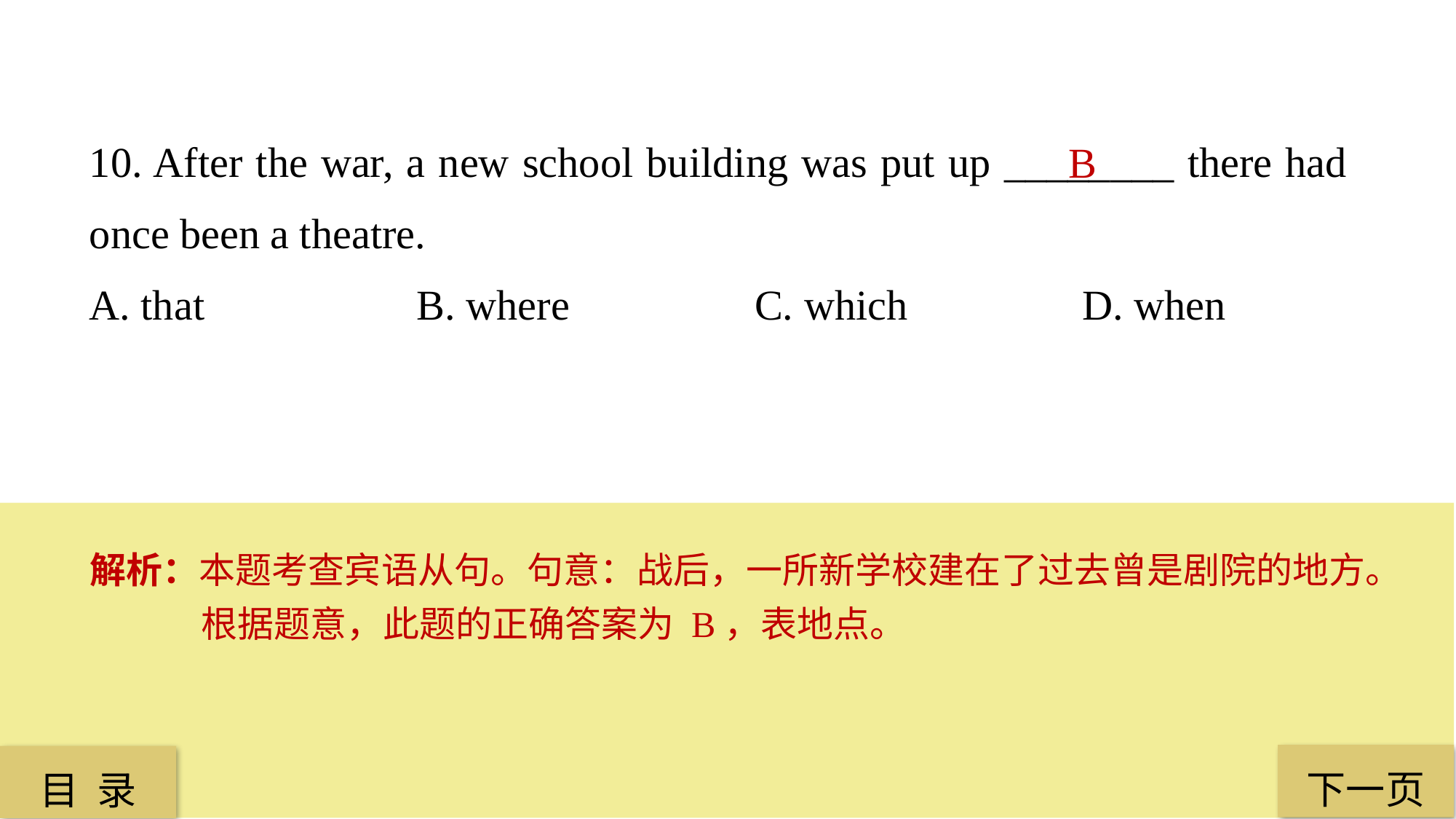

10. After the war, a new school building was put up ________ there had once been a theatre.
A. that 		B. where		 C. which		 D. when
B
解析：本题考查宾语从句。句意：战后，一所新学校建在了过去曾是剧院的地方。根据题意，此题的正确答案为 B，表地点。